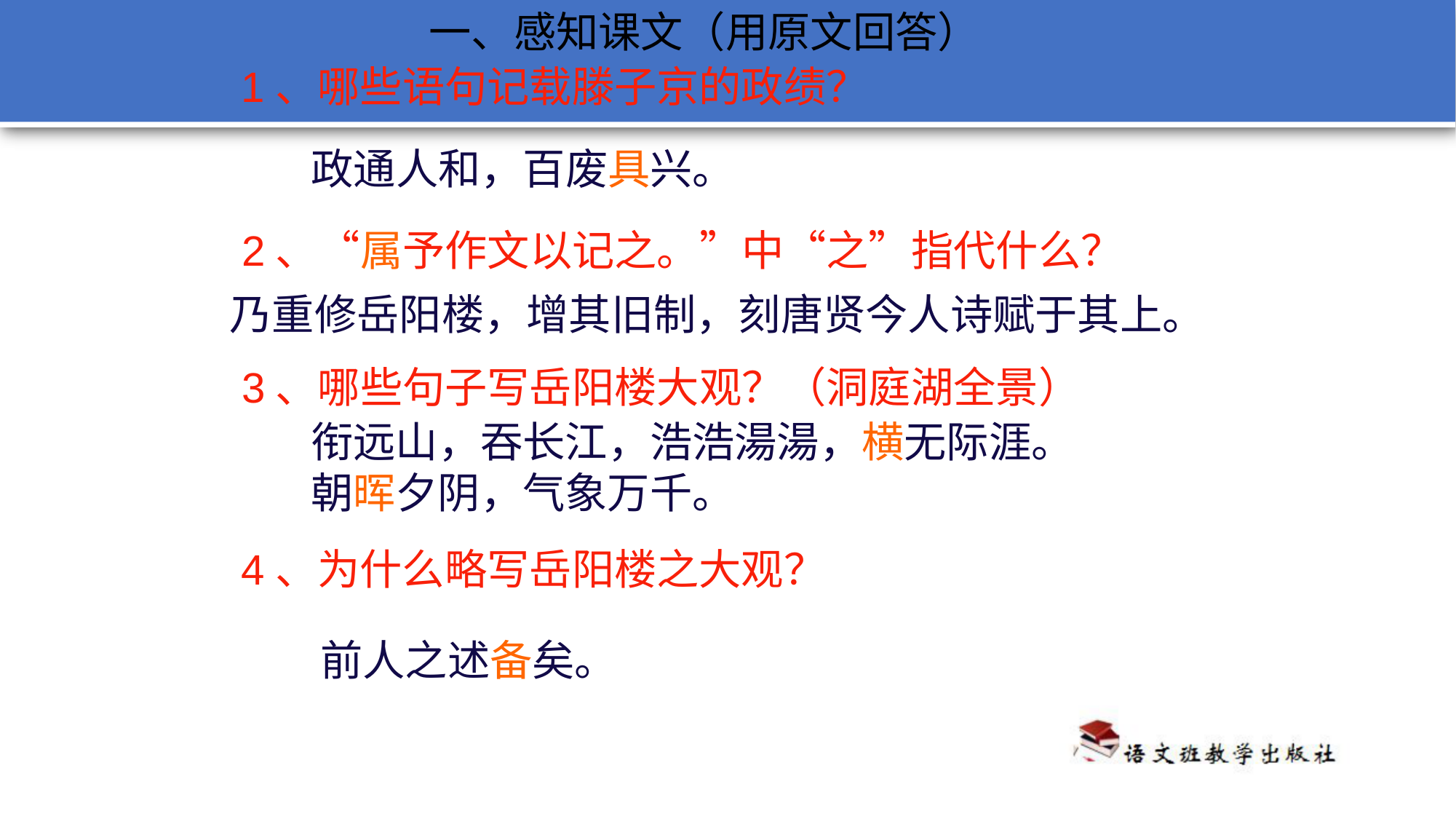

一、感知课文（用原文回答）
1、哪些语句记载滕子京的政绩？
政通人和，百废具兴。

2、“属予作文以记之。”中“之”指代什么？
乃重修岳阳楼，增其旧制，刻唐贤今人诗赋于其上。
3、哪些句子写岳阳楼大观？（洞庭湖全景）
衔远山，吞长江，浩浩湯湯，横无际涯。朝晖夕阴，气象万千。
4、为什么略写岳阳楼之大观？
前人之述备矣。